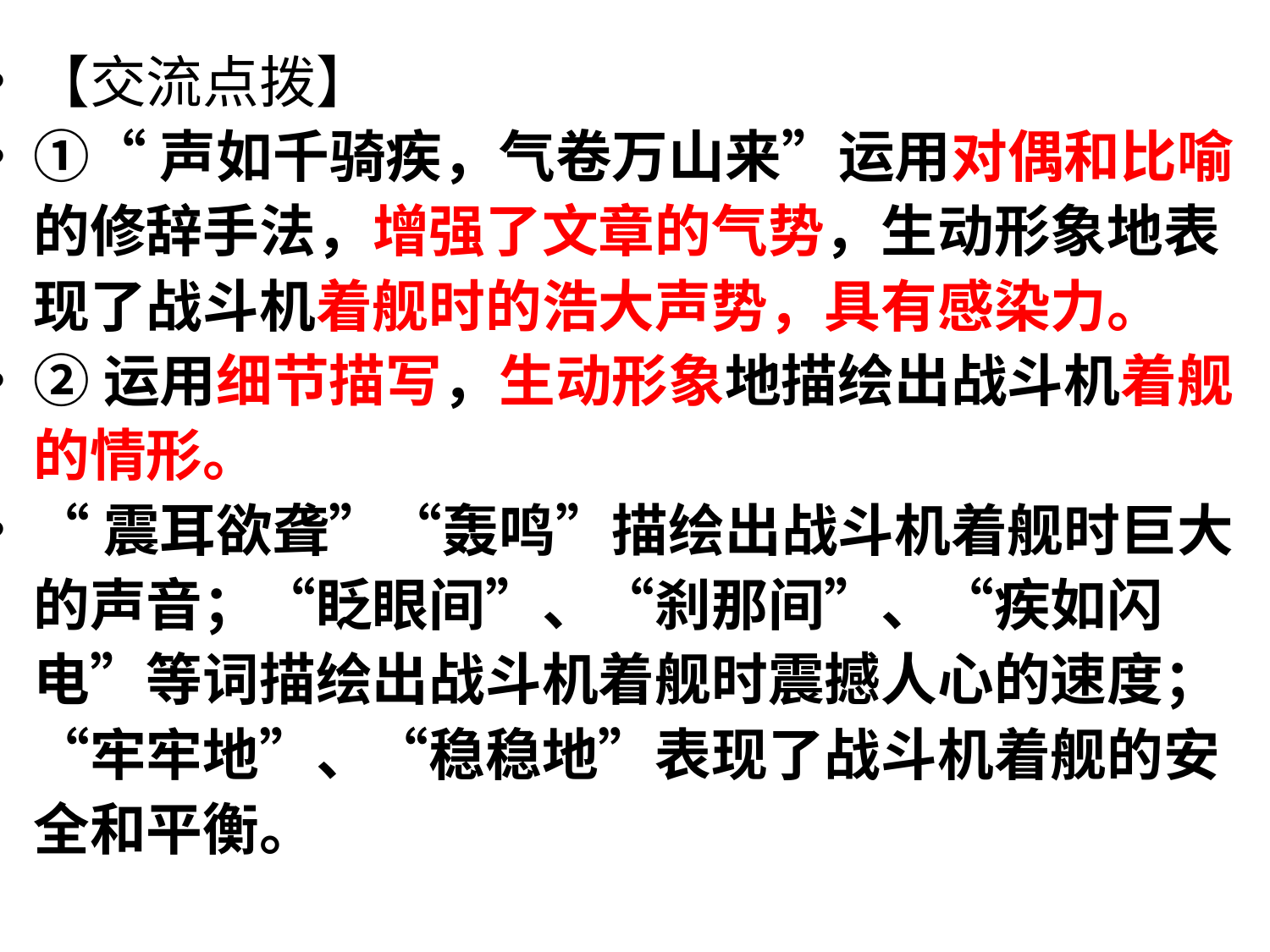

【交流点拨】
①“声如千骑疾，气卷万山来”运用对偶和比喻的修辞手法，增强了文章的气势，生动形象地表现了战斗机着舰时的浩大声势，具有感染力。
②运用细节描写，生动形象地描绘出战斗机着舰的情形。
“震耳欲聋”“轰鸣”描绘出战斗机着舰时巨大的声音；“眨眼间”、“刹那间”、“疾如闪电”等词描绘出战斗机着舰时震撼人心的速度；“牢牢地”、“稳稳地”表现了战斗机着舰的安全和平衡。